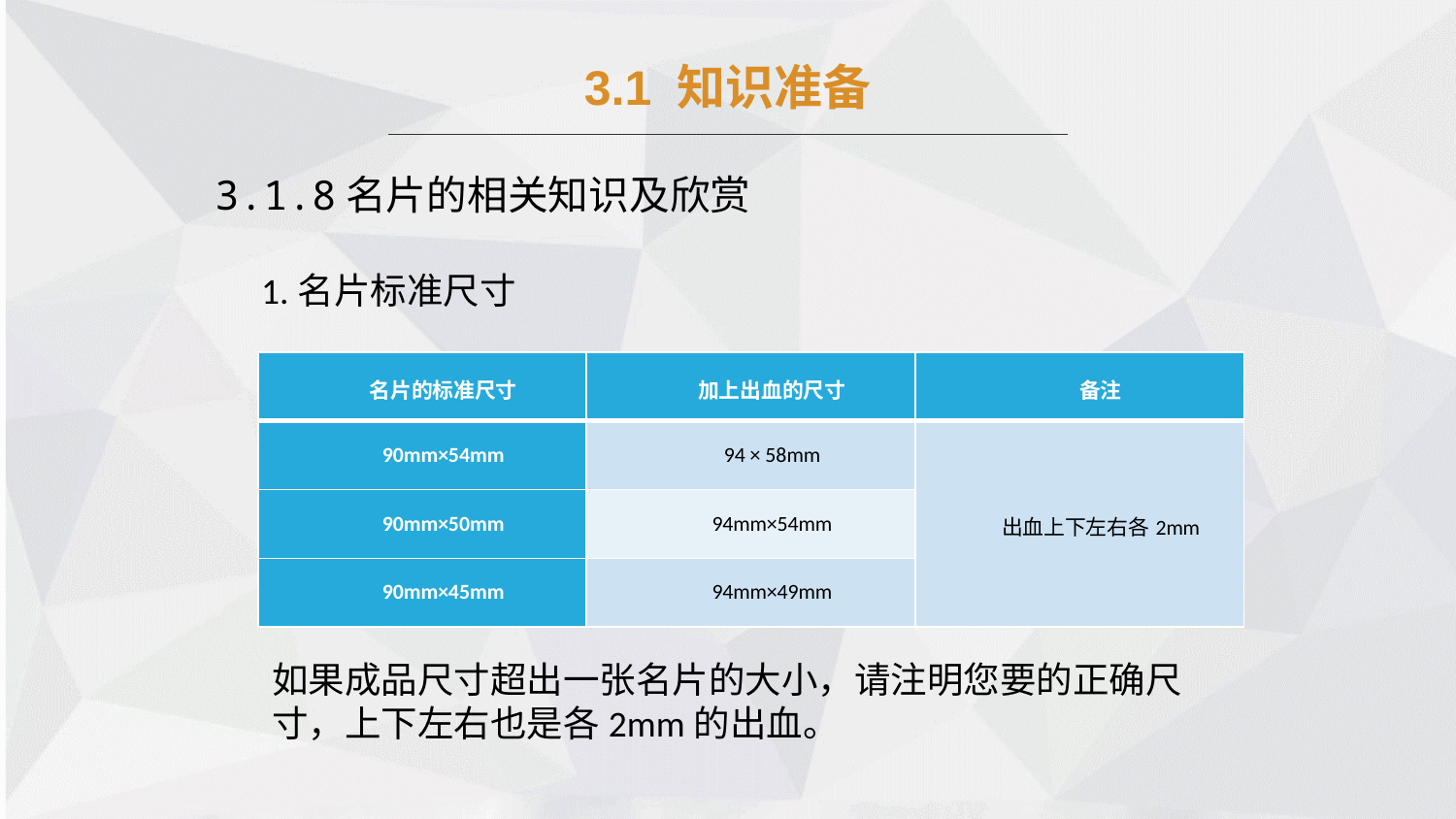

3.1 知识准备
3.1.8名片的相关知识及欣赏
1.名片标准尺寸
| 名片的标准尺寸 | 加上出血的尺寸 | 备注 |
| --- | --- | --- |
| 90mm×54mm | 94 × 58mm | 出血上下左右各2mm |
| 90mm×50mm | 94mm×54mm |  |
| 90mm×45mm | 94mm×49mm |  |
如果成品尺寸超出一张名片的大小，请注明您要的正确尺寸，上下左右也是各2mm的出血。